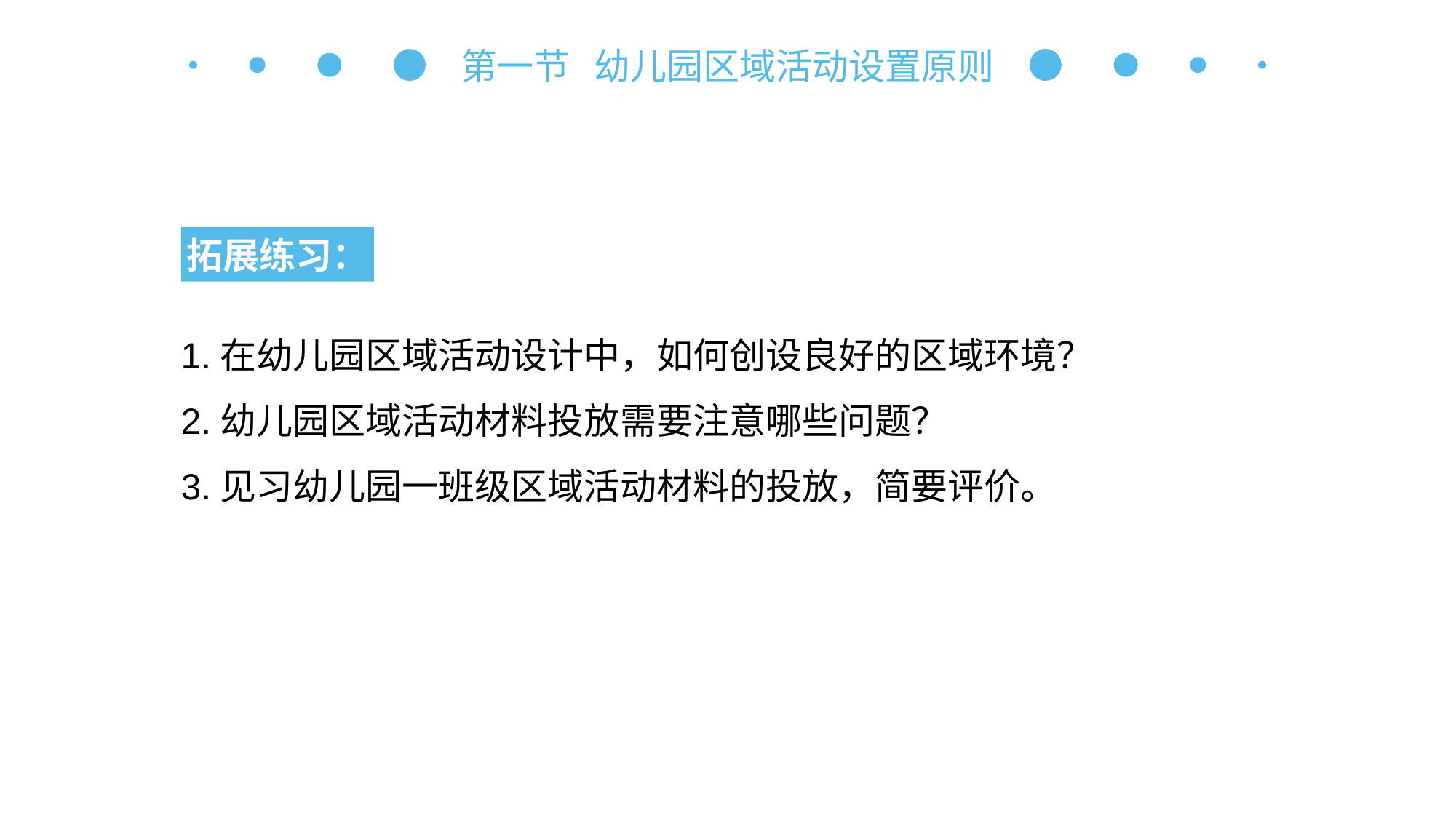

第一节   幼儿园区域活动设置原则

拓展练习：
1.在幼儿园区域活动设计中，如何创设良好的区域环境？
2.幼儿园区域活动材料投放需要注意哪些问题？
3.见习幼儿园一班级区域活动材料的投放，简要评价。